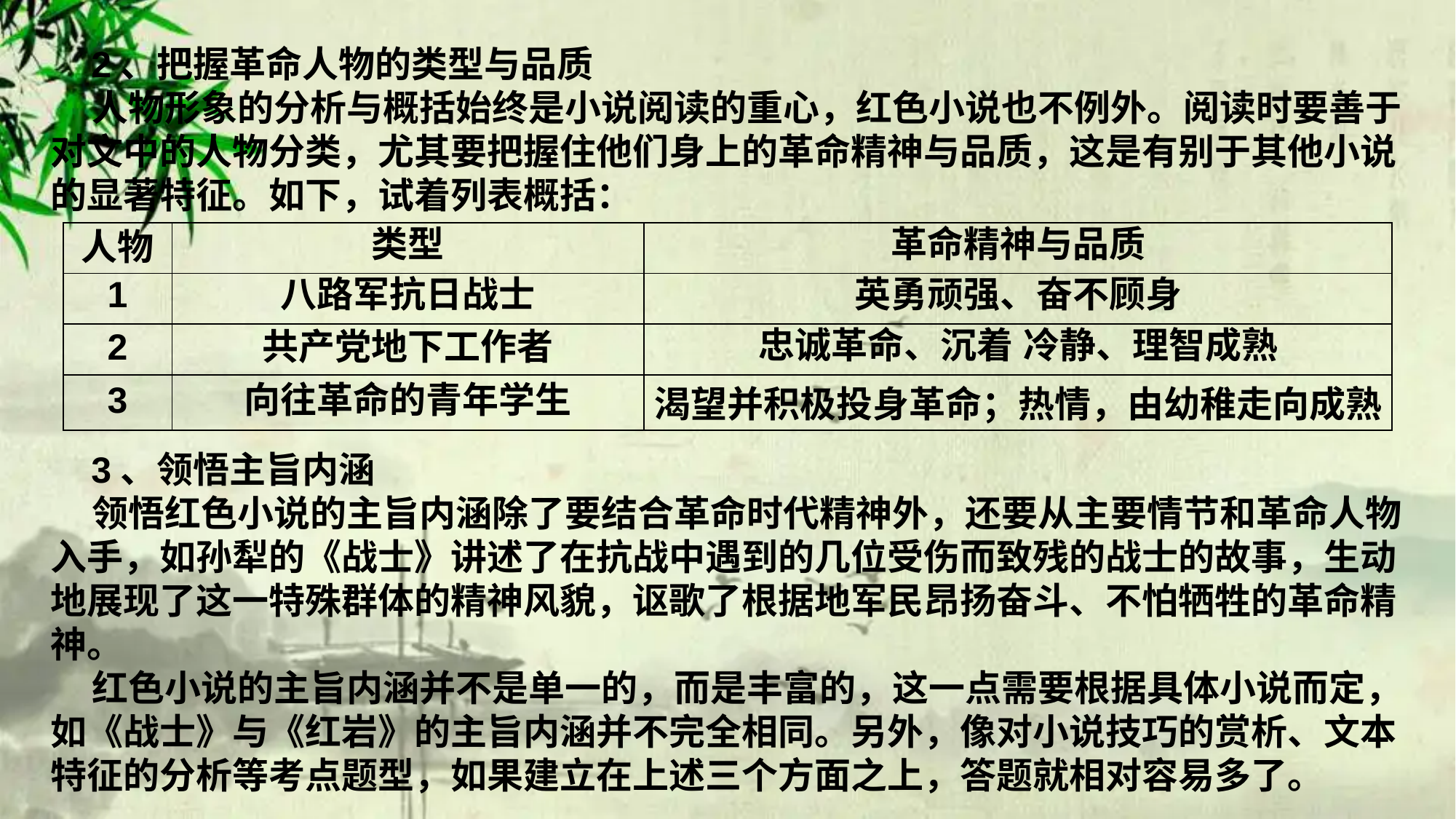

2、把握革命人物的类型与品质
    人物形象的分析与概括始终是小说阅读的重心，红色小说也不例外。阅读时要善于对文中的人物分类，尤其要把握住他们身上的革命精神与品质，这是有别于其他小说的显著特征。如下，试着列表概括：
| 人物 | 类型 | 革命精神与品质 |
| --- | --- | --- |
| 1 | 八路军抗日战士 | 英勇顽强、奋不顾身 |
| 2 | 共产党地下工作者 | 忠诚革命、沉着 冷静、理智成熟 |
| 3 | 向往革命的青年学生 | 渴望并积极投身革命；热情，由幼稚走向成熟 |
    3、领悟主旨内涵
    领悟红色小说的主旨内涵除了要结合革命时代精神外，还要从主要情节和革命人物入手，如孙犁的《战士》讲述了在抗战中遇到的几位受伤而致残的战士的故事，生动地展现了这一特殊群体的精神风貌，讴歌了根据地军民昂扬奋斗、不怕牺牲的革命精神。
    红色小说的主旨内涵并不是单一的，而是丰富的，这一点需要根据具体小说而定，如《战士》与《红岩》的主旨内涵并不完全相同。另外，像对小说技巧的赏析、文本特征的分析等考点题型，如果建立在上述三个方面之上，答题就相对容易多了。